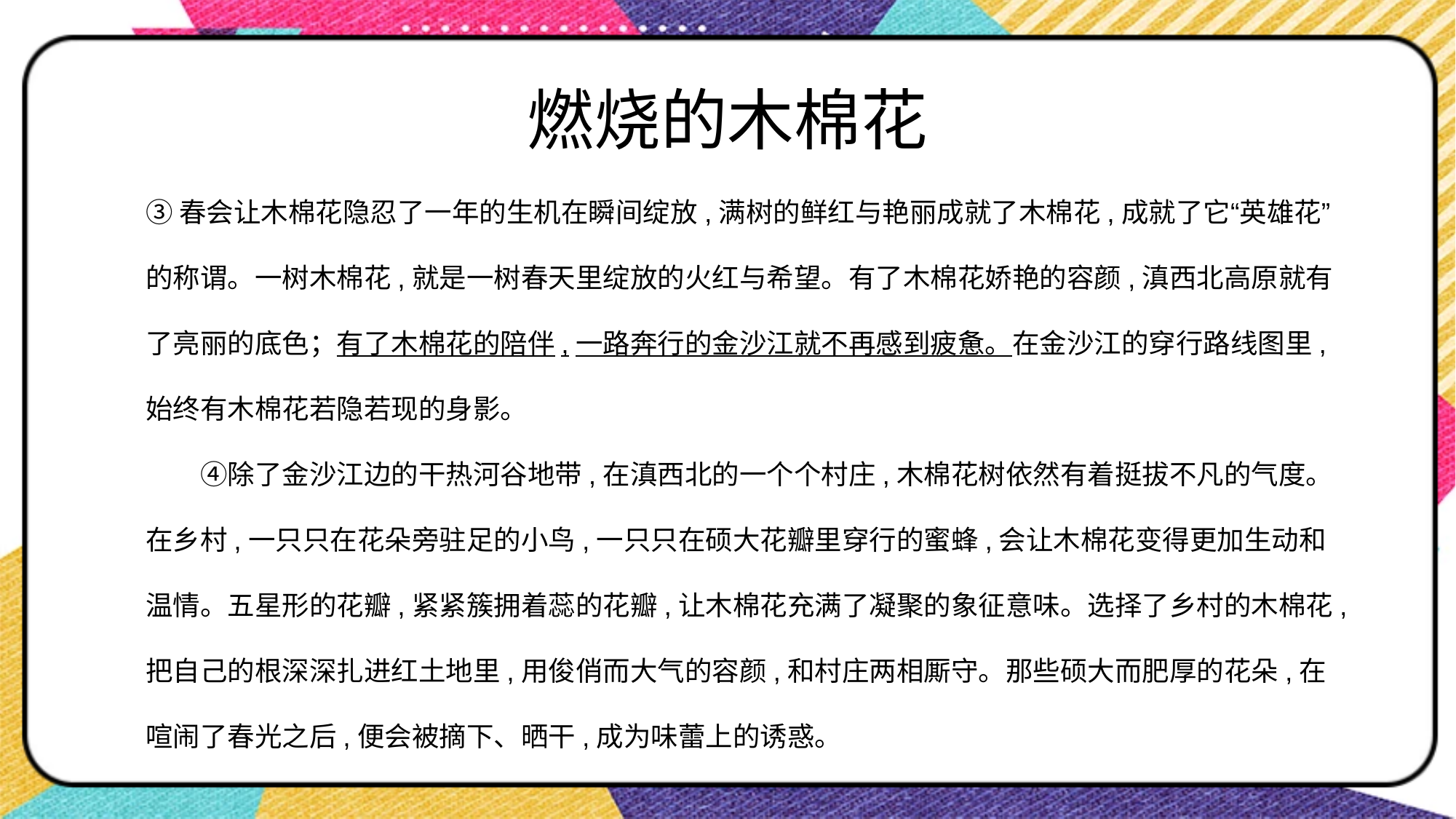

# 燃烧的木棉花
③春会让木棉花隐忍了一年的生机在瞬间绽放,满树的鲜红与艳丽成就了木棉花,成就了它“英雄花”的称谓。一树木棉花,就是一树春天里绽放的火红与希望。有了木棉花娇艳的容颜,滇西北高原就有了亮丽的底色；有了木棉花的陪伴,一路奔行的金沙江就不再感到疲惫。在金沙江的穿行路线图里,始终有木棉花若隐若现的身影。
　　④除了金沙江边的干热河谷地带,在滇西北的一个个村庄,木棉花树依然有着挺拔不凡的气度。在乡村,一只只在花朵旁驻足的小鸟,一只只在硕大花瓣里穿行的蜜蜂,会让木棉花变得更加生动和温情。五星形的花瓣,紧紧簇拥着蕊的花瓣,让木棉花充满了凝聚的象征意味。选择了乡村的木棉花,把自己的根深深扎进红土地里,用俊俏而大气的容颜,和村庄两相厮守。那些硕大而肥厚的花朵,在喧闹了春光之后,便会被摘下、晒干,成为味蕾上的诱惑。